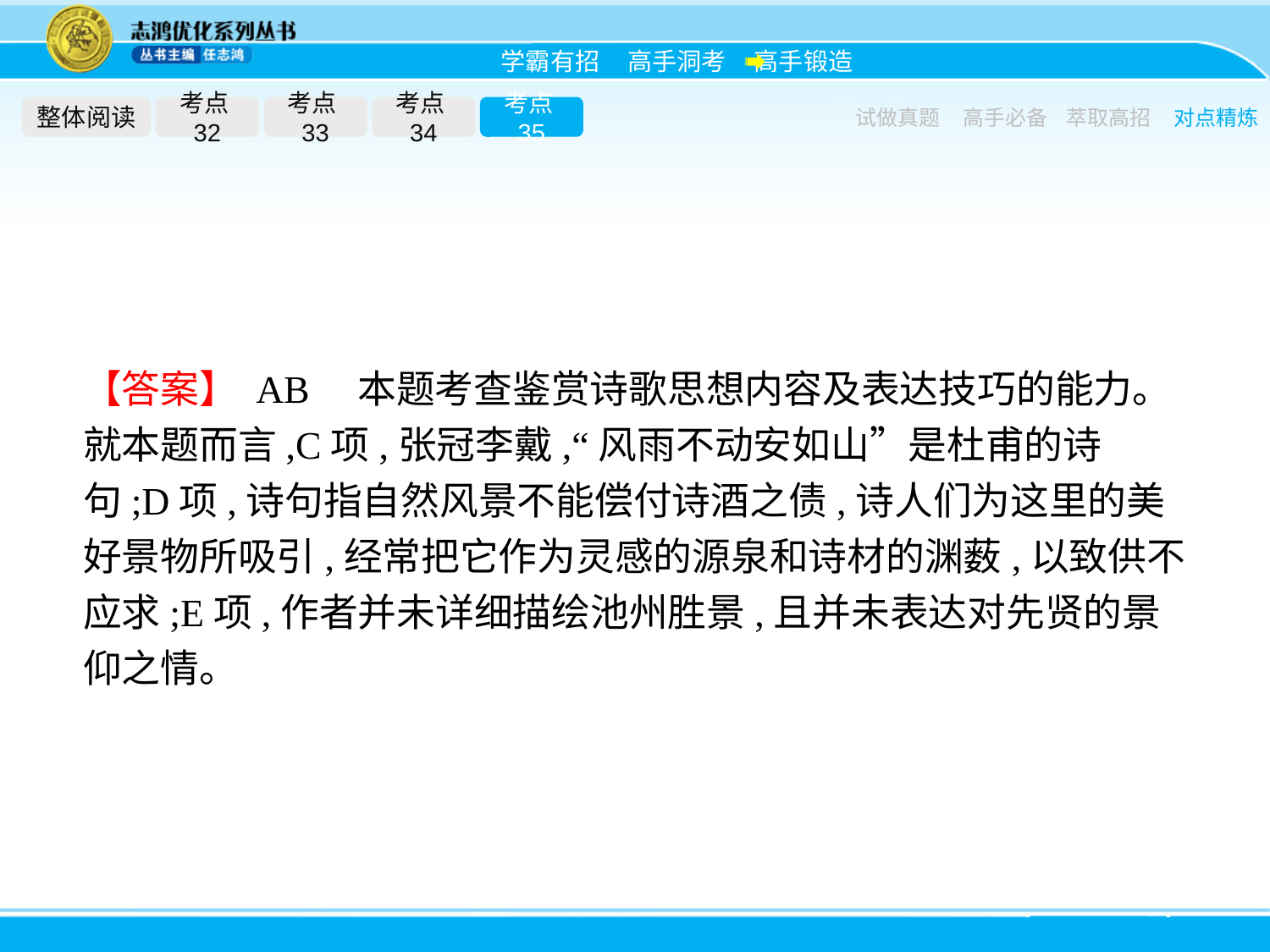

整体阅读
考点32
考点33
考点34
考点35
试做真题
高手必备
萃取高招
对点精炼
【答案】 AB　本题考查鉴赏诗歌思想内容及表达技巧的能力。就本题而言,C项,张冠李戴,“风雨不动安如山”是杜甫的诗句;D项,诗句指自然风景不能偿付诗酒之债,诗人们为这里的美好景物所吸引,经常把它作为灵感的源泉和诗材的渊薮,以致供不应求;E项,作者并未详细描绘池州胜景,且并未表达对先贤的景仰之情。